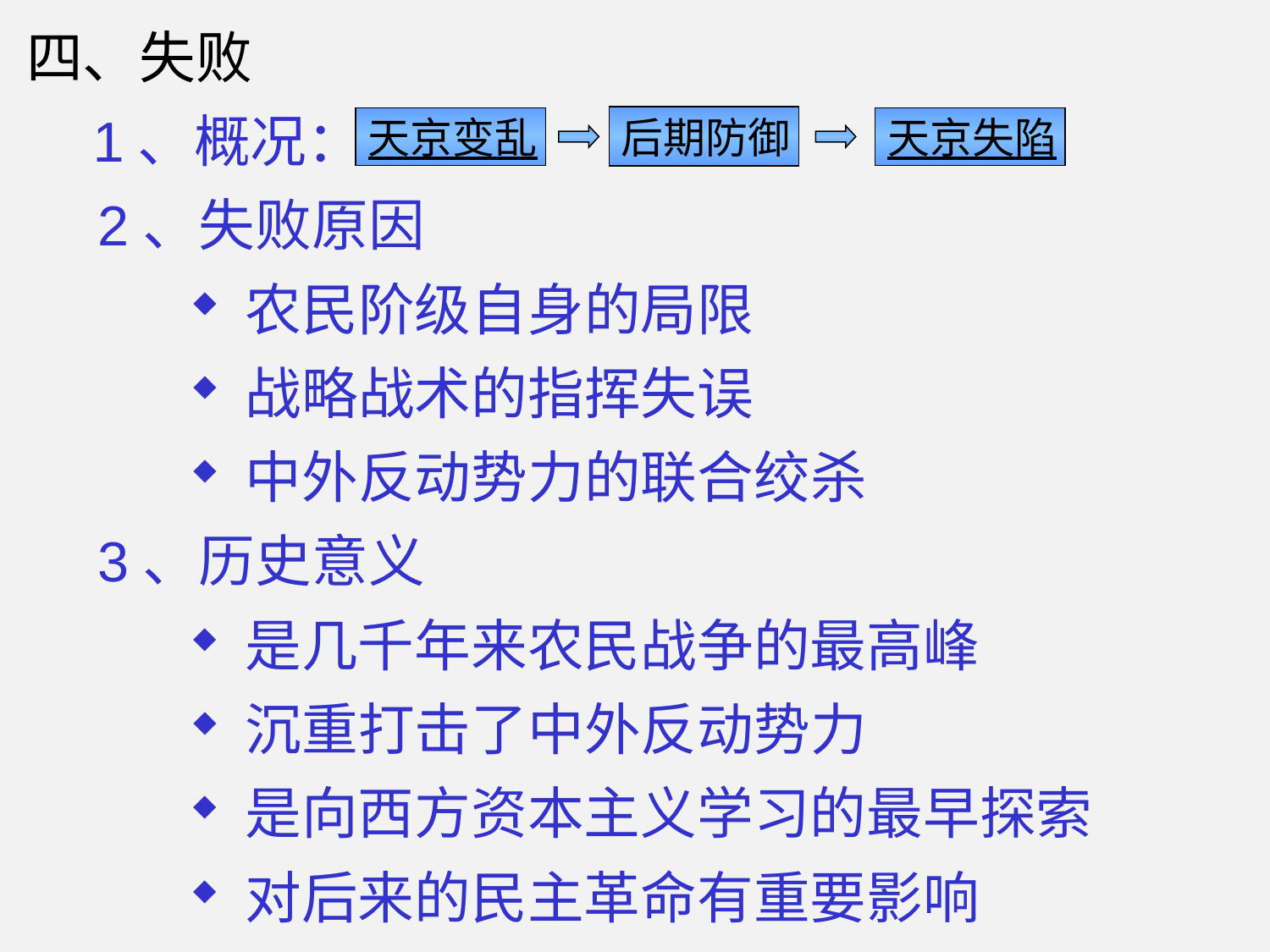

# 四、失败
1、概况：
后期防御
天京变乱
天京失陷

2、失败原因
 农民阶级自身的局限
 战略战术的指挥失误
 中外反动势力的联合绞杀

3、历史意义
 是几千年来农民战争的最高峰
 沉重打击了中外反动势力
 是向西方资本主义学习的最早探索
 对后来的民主革命有重要影响